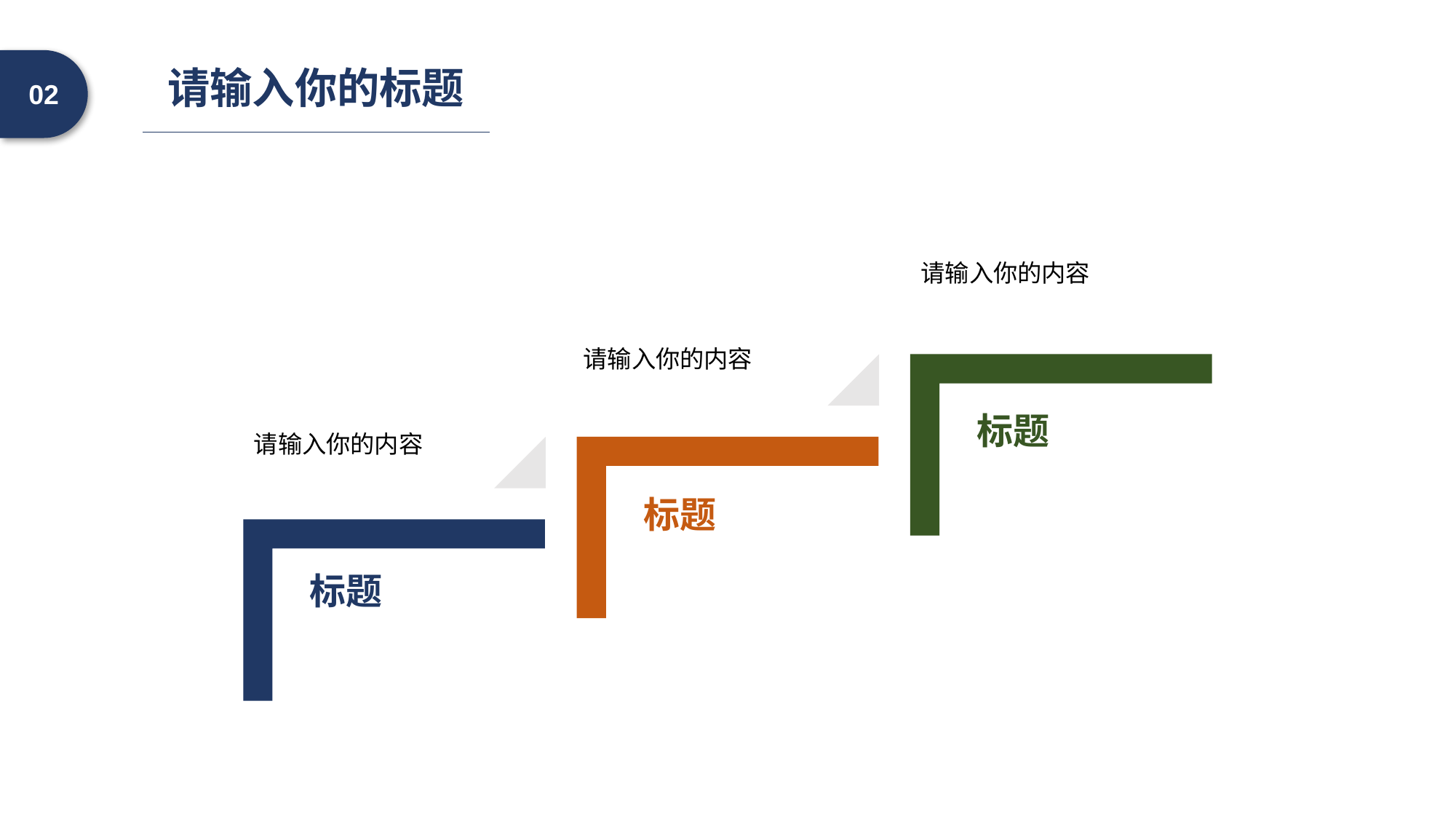

请输入你的标题
02
请输入你的内容

请输入你的内容

标题
请输入你的内容

标题
标题